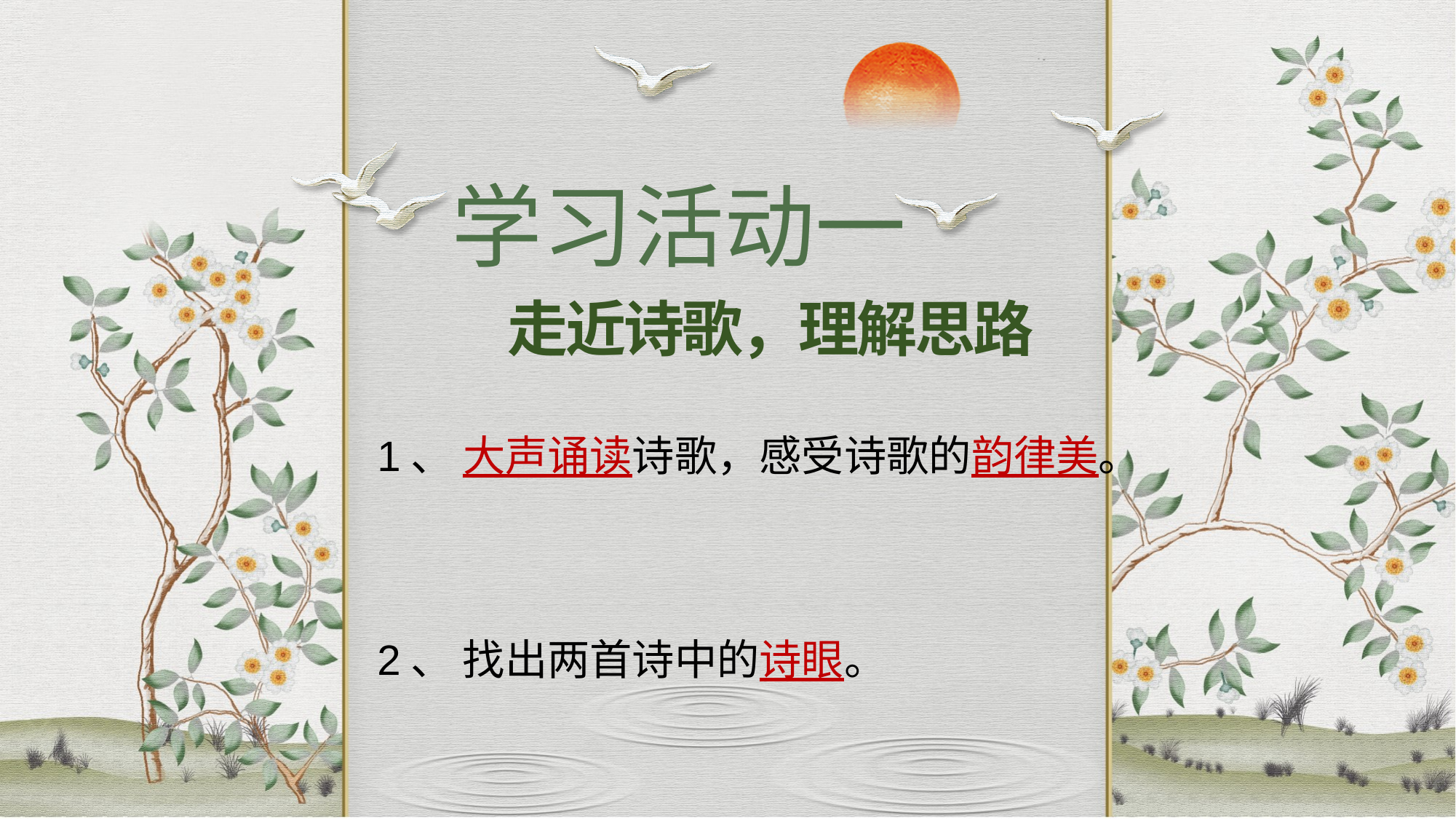

学习活动一
走近诗歌，理解思路
1、 大声诵读诗歌，感受诗歌的韵律美。
2、 找出两首诗中的诗眼。